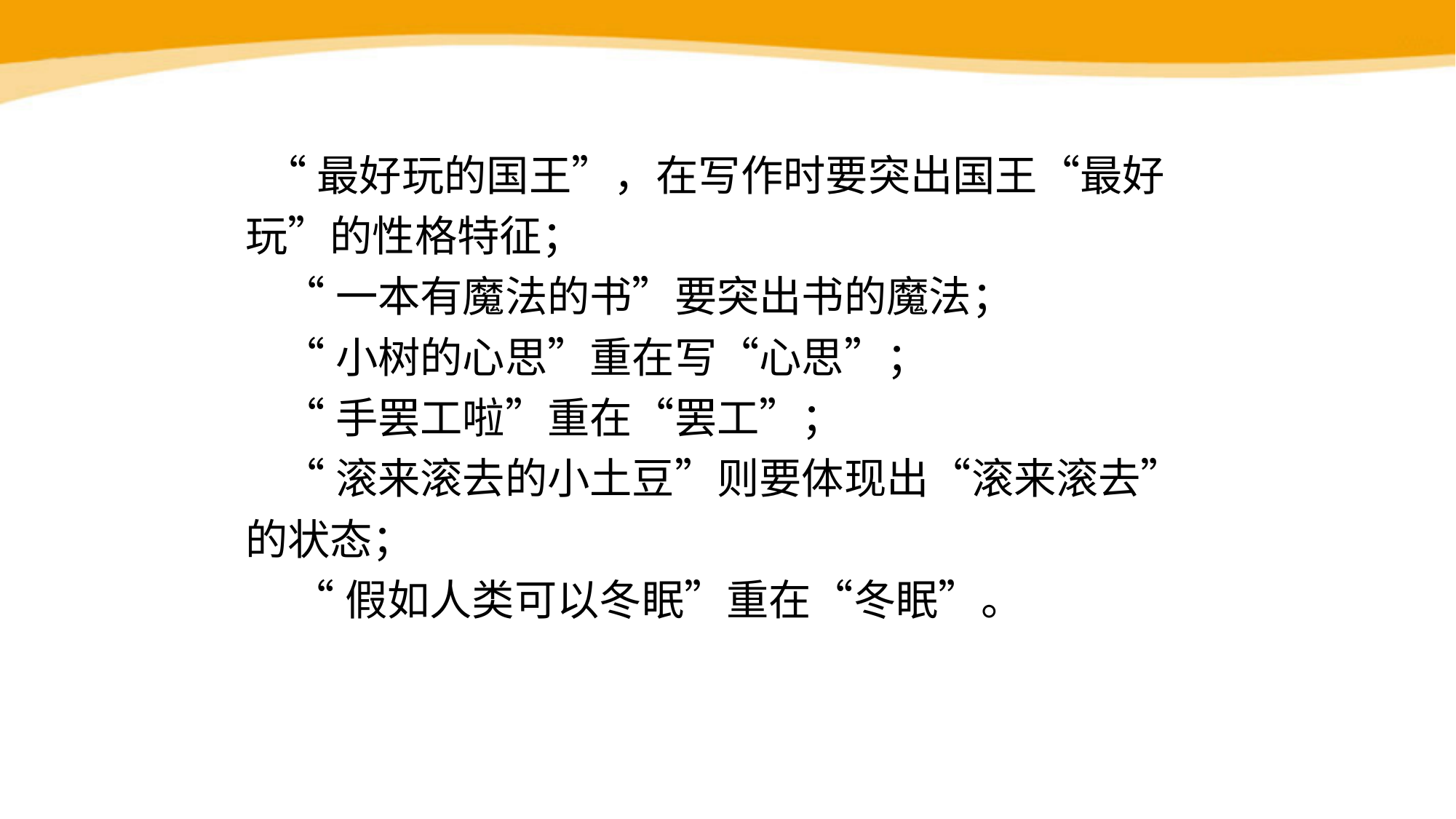

“最好玩的国王”，在写作时要突出国王“最好玩”的性格特征；
    “一本有魔法的书”要突出书的魔法；
    “小树的心思”重在写“心思”；
    “手罢工啦”重在“罢工”；
    “滚来滚去的小土豆”则要体现出“滚来滚去”的状态；
     “假如人类可以冬眠”重在“冬眠”。